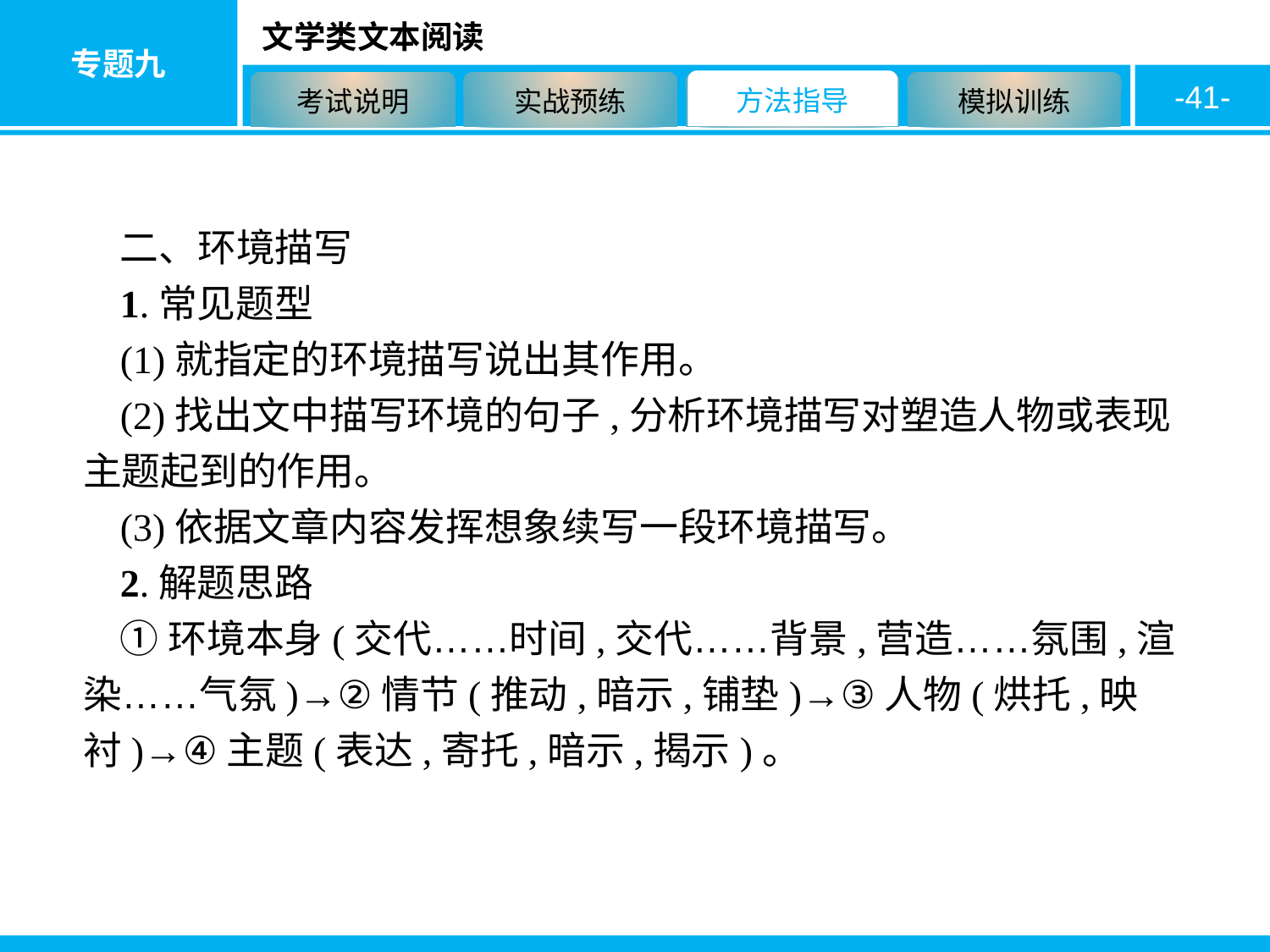

-41-
二、环境描写
1.常见题型
(1)就指定的环境描写说出其作用。
(2)找出文中描写环境的句子,分析环境描写对塑造人物或表现主题起到的作用。
(3)依据文章内容发挥想象续写一段环境描写。
2.解题思路
①环境本身(交代……时间,交代……背景,营造……氛围,渲染……气氛)→②情节(推动,暗示,铺垫)→③人物(烘托,映衬)→④主题(表达,寄托,暗示,揭示)。